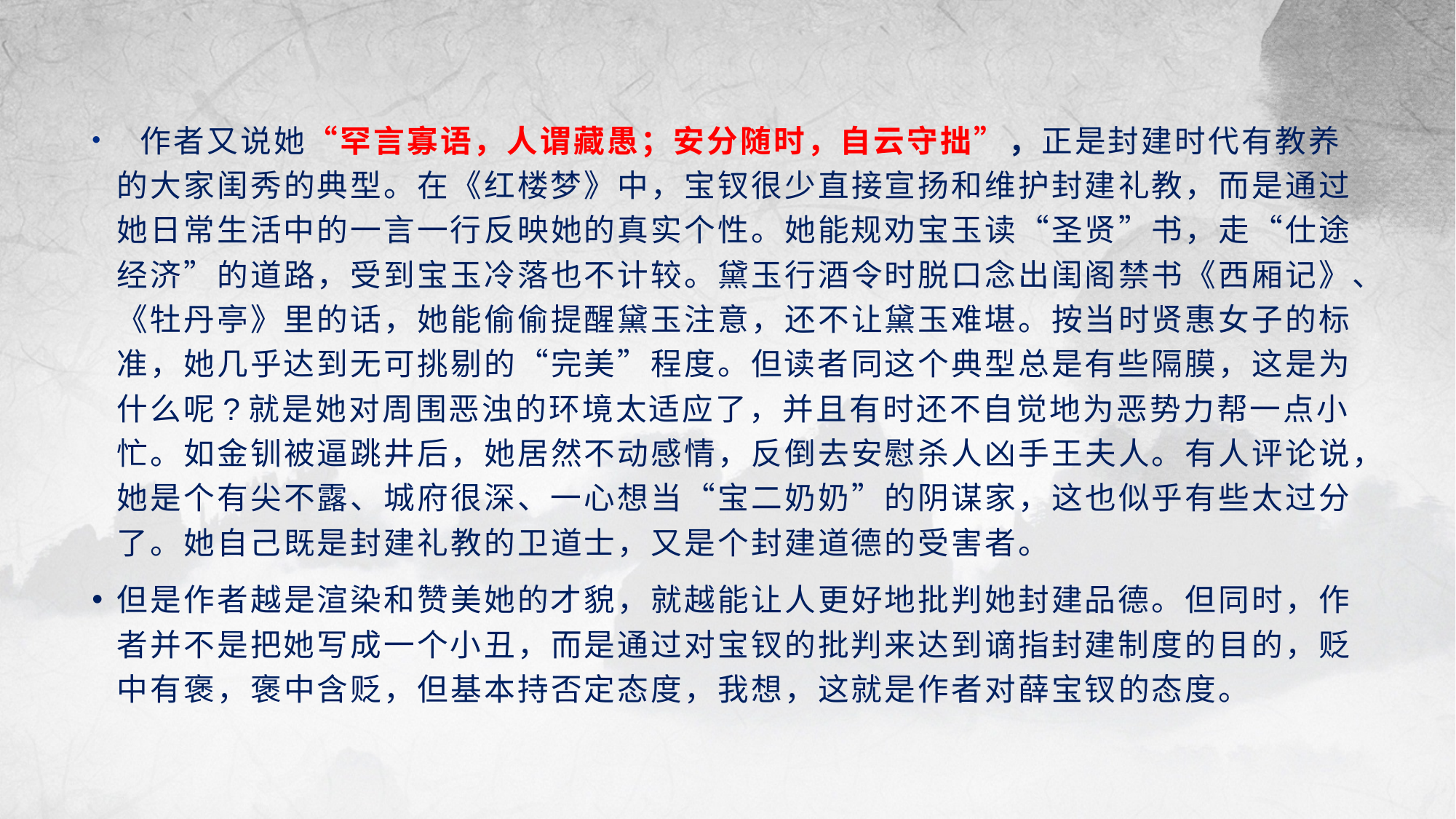

作者又说她“罕言寡语，人谓藏愚；安分随时，自云守拙”，正是封建时代有教养的大家闺秀的典型。在《红楼梦》中，宝钗很少直接宣扬和维护封建礼教，而是通过她日常生活中的一言一行反映她的真实个性。她能规劝宝玉读“圣贤”书，走“仕途经济”的道路，受到宝玉冷落也不计较。黛玉行酒令时脱口念出闺阁禁书《西厢记》、《牡丹亭》里的话，她能偷偷提醒黛玉注意，还不让黛玉难堪。按当时贤惠女子的标准，她几乎达到无可挑剔的“完美”程度。但读者同这个典型总是有些隔膜，这是为什么呢?就是她对周围恶浊的环境太适应了，并且有时还不自觉地为恶势力帮一点小忙。如金钏被逼跳井后，她居然不动感情，反倒去安慰杀人凶手王夫人。有人评论说，她是个有尖不露、城府很深、一心想当“宝二奶奶”的阴谋家，这也似乎有些太过分了。她自己既是封建礼教的卫道士，又是个封建道德的受害者。
但是作者越是渲染和赞美她的才貌，就越能让人更好地批判她封建品德。但同时，作者并不是把她写成一个小丑，而是通过对宝钗的批判来达到谪指封建制度的目的，贬中有褒，褒中含贬，但基本持否定态度，我想，这就是作者对薛宝钗的态度。